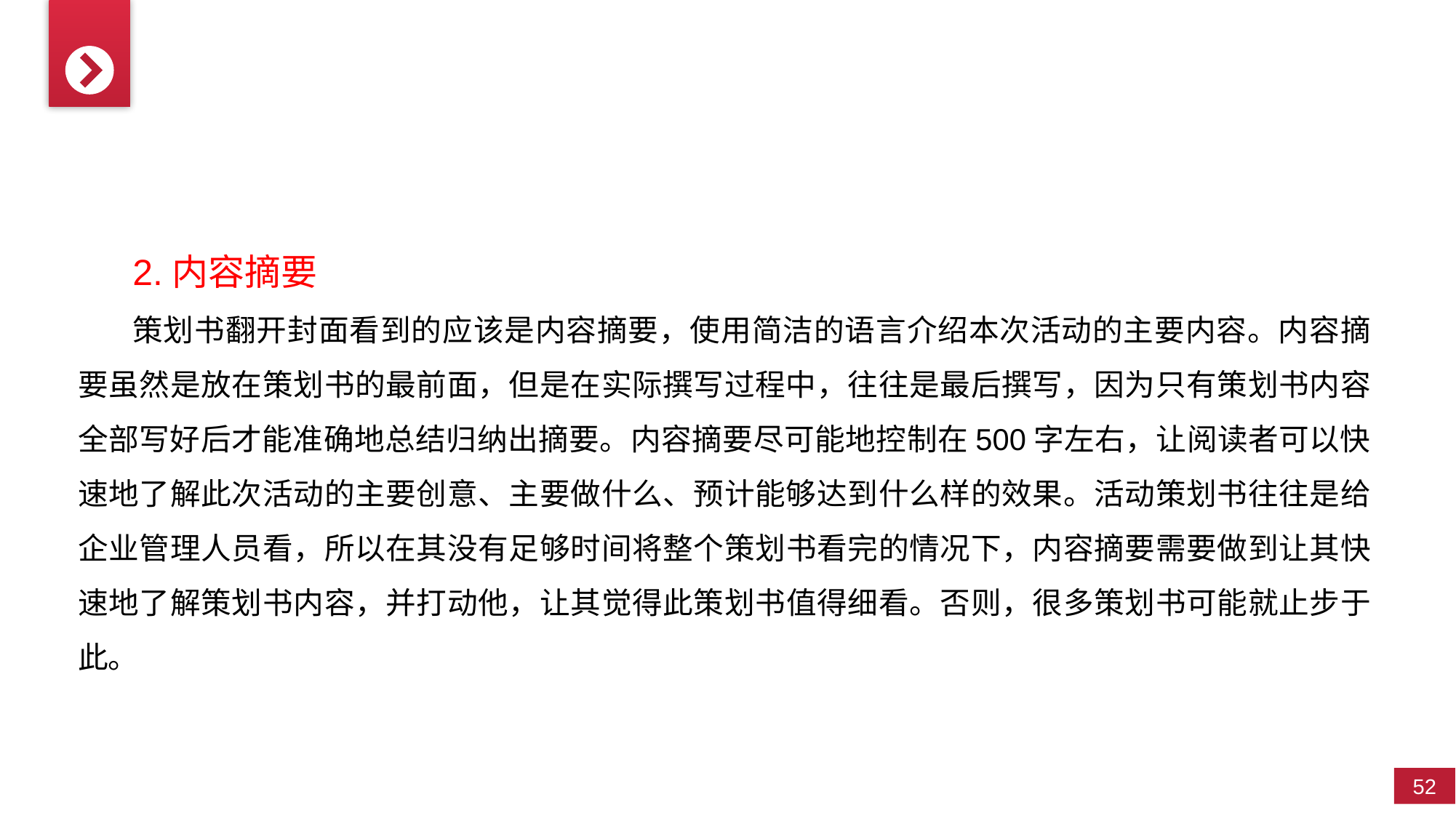

2.内容摘要
策划书翻开封面看到的应该是内容摘要，使用简洁的语言介绍本次活动的主要内容。内容摘要虽然是放在策划书的最前面，但是在实际撰写过程中，往往是最后撰写，因为只有策划书内容全部写好后才能准确地总结归纳出摘要。内容摘要尽可能地控制在500字左右，让阅读者可以快速地了解此次活动的主要创意、主要做什么、预计能够达到什么样的效果。活动策划书往往是给企业管理人员看，所以在其没有足够时间将整个策划书看完的情况下，内容摘要需要做到让其快速地了解策划书内容，并打动他，让其觉得此策划书值得细看。否则，很多策划书可能就止步于此。